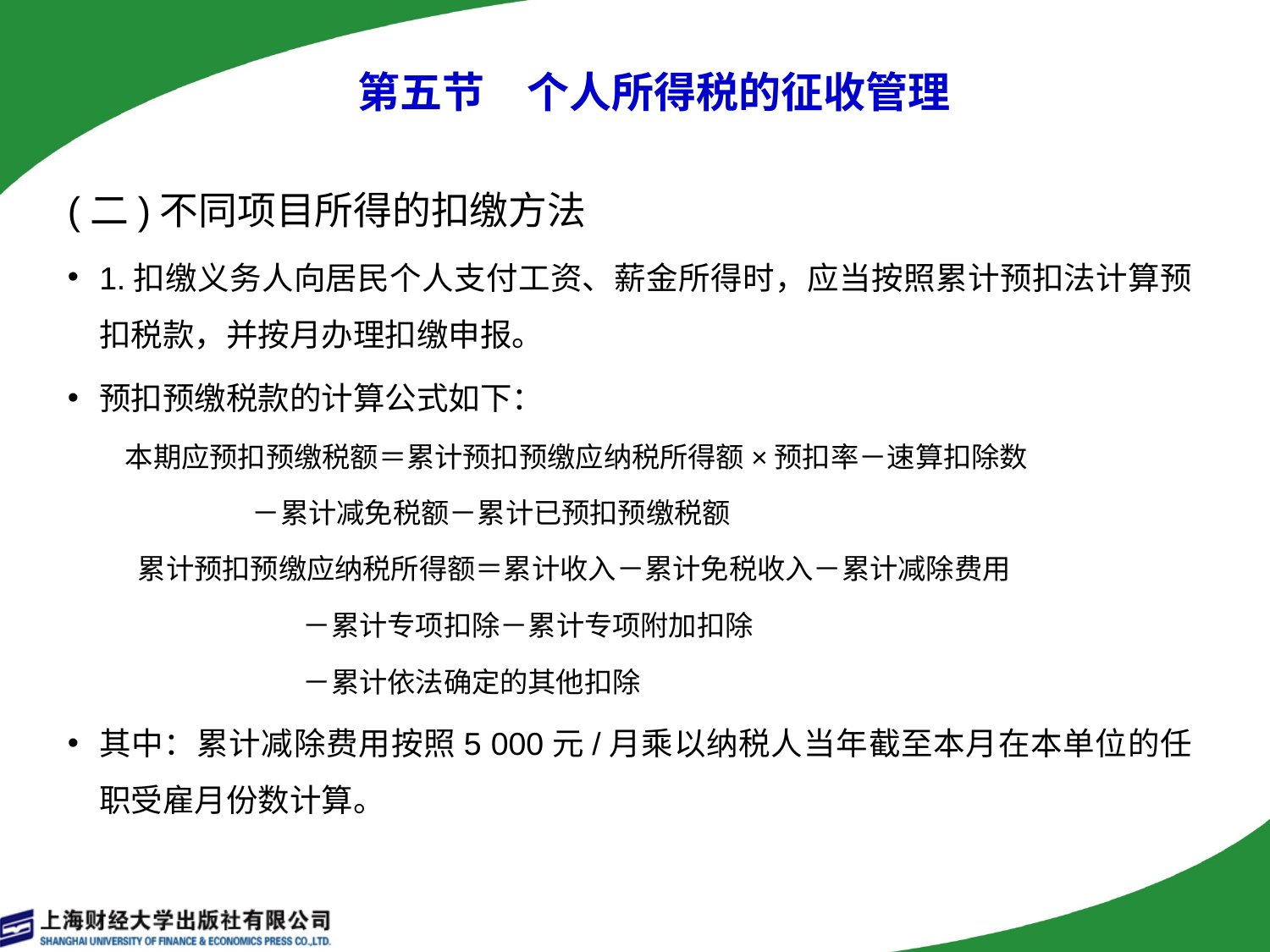

第五节　个人所得税的征收管理
(二)不同项目所得的扣缴方法
1.扣缴义务人向居民个人支付工资、薪金所得时，应当按照累计预扣法计算预扣税款，并按月办理扣缴申报。
预扣预缴税款的计算公式如下：
        本期应预扣预缴税额＝累计预扣预缴应纳税所得额×预扣率－速算扣除数
                            －累计减免税额－累计已预扣预缴税额
          累计预扣预缴应纳税所得额＝累计收入－累计免税收入－累计减除费用
                                    －累计专项扣除－累计专项附加扣除
                                    －累计依法确定的其他扣除
其中：累计减除费用按照5 000元/月乘以纳税人当年截至本月在本单位的任职受雇月份数计算。